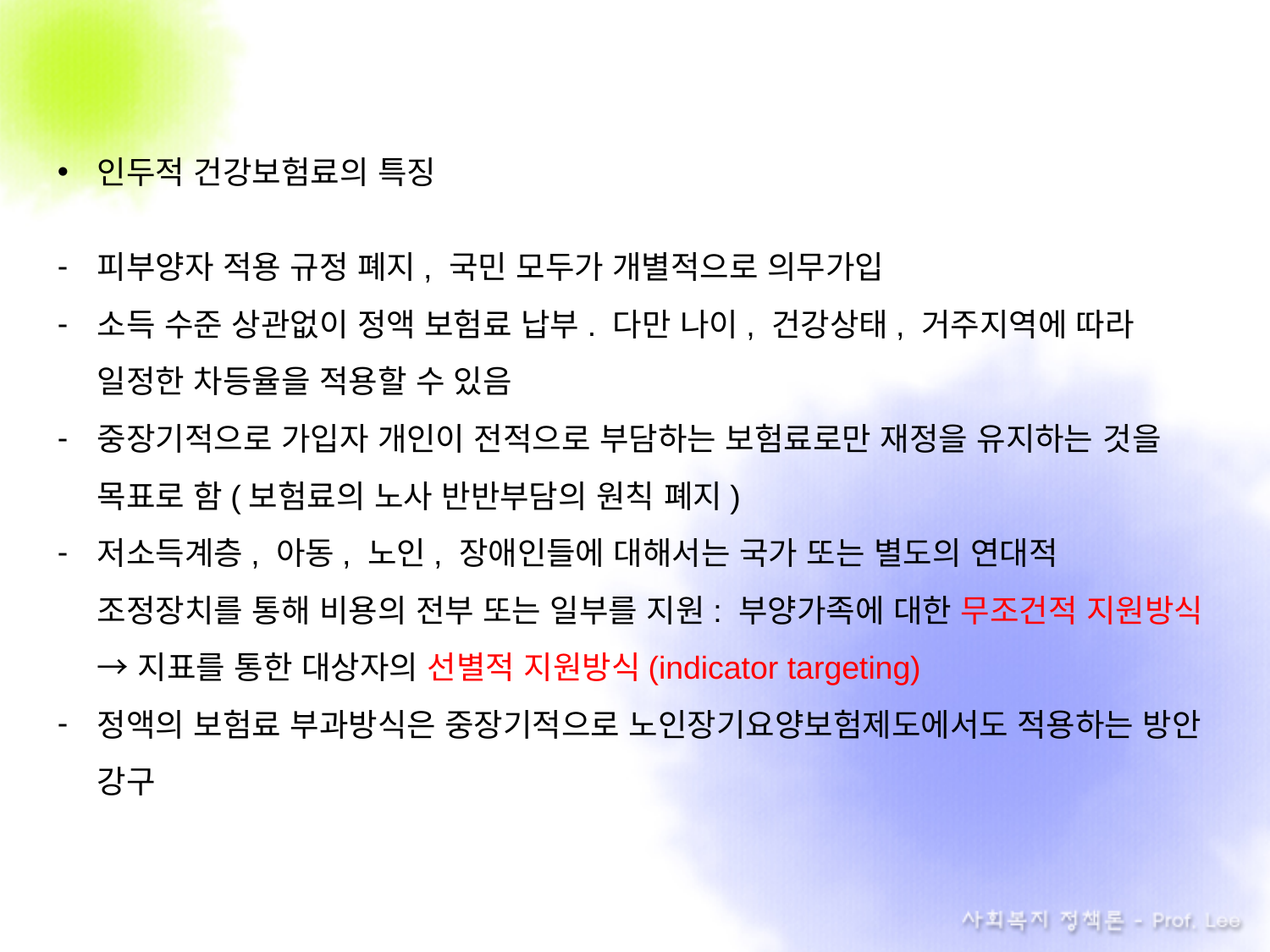

인두적 건강보험료의 특징

피부양자 적용 규정 폐지, 국민 모두가 개별적으로 의무가입
소득 수준 상관없이 정액 보험료 납부. 다만 나이, 건강상태, 거주지역에 따라 일정한 차등율을 적용할 수 있음
중장기적으로 가입자 개인이 전적으로 부담하는 보험료로만 재정을 유지하는 것을 목표로 함(보험료의 노사 반반부담의 원칙 폐지)
저소득계층, 아동, 노인, 장애인들에 대해서는 국가 또는 별도의 연대적 조정장치를 통해 비용의 전부 또는 일부를 지원: 부양가족에 대한 무조건적 지원방식 → 지표를 통한 대상자의 선별적 지원방식(indicator targeting)
정액의 보험료 부과방식은 중장기적으로 노인장기요양보험제도에서도 적용하는 방안 강구